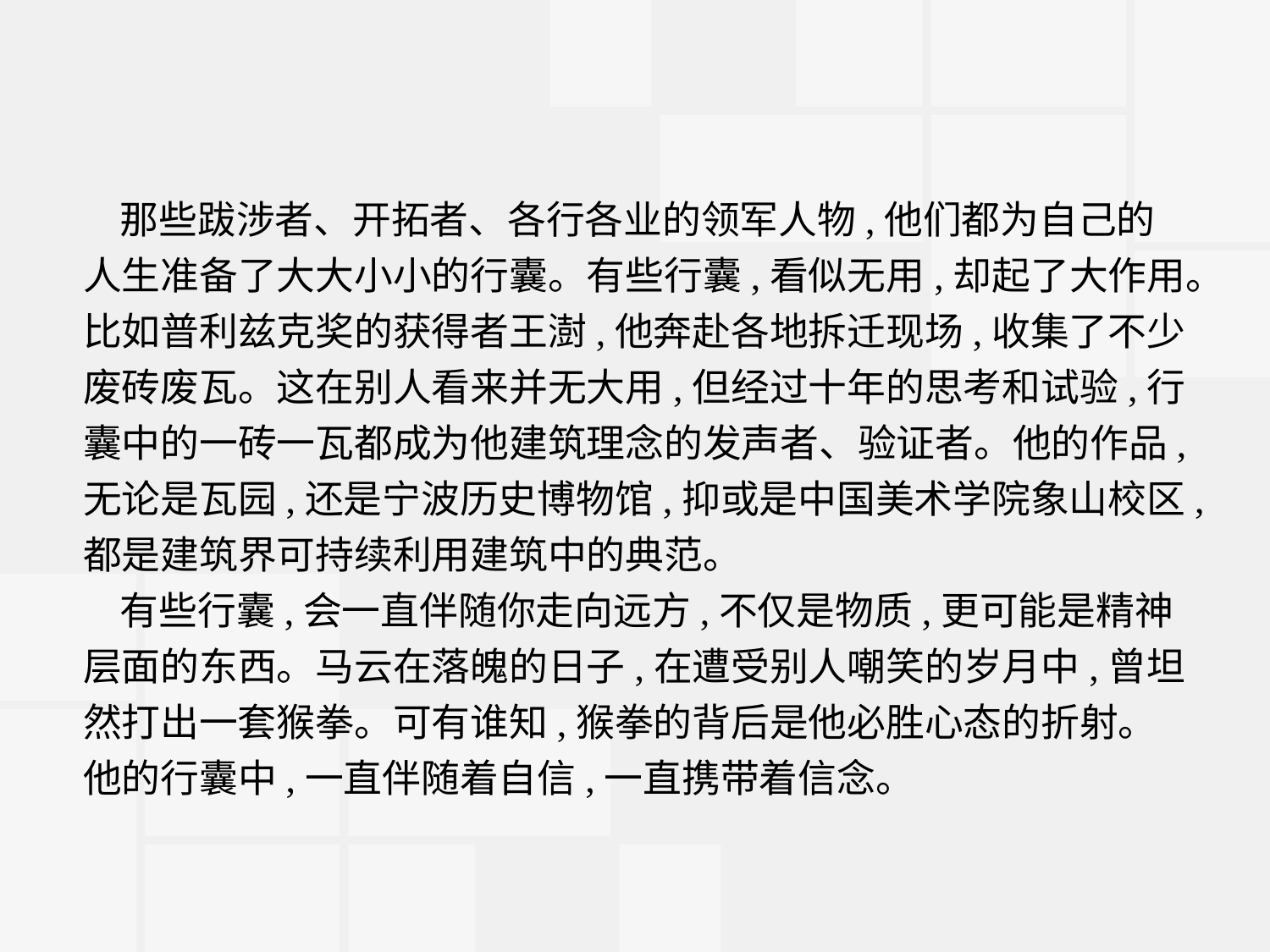

那些跋涉者、开拓者、各行各业的领军人物,他们都为自己的人生准备了大大小小的行囊。有些行囊,看似无用,却起了大作用。比如普利兹克奖的获得者王澍,他奔赴各地拆迁现场,收集了不少废砖废瓦。这在别人看来并无大用,但经过十年的思考和试验,行囊中的一砖一瓦都成为他建筑理念的发声者、验证者。他的作品,无论是瓦园,还是宁波历史博物馆,抑或是中国美术学院象山校区,都是建筑界可持续利用建筑中的典范。
有些行囊,会一直伴随你走向远方,不仅是物质,更可能是精神层面的东西。马云在落魄的日子,在遭受别人嘲笑的岁月中,曾坦然打出一套猴拳。可有谁知,猴拳的背后是他必胜心态的折射。他的行囊中,一直伴随着自信,一直携带着信念。